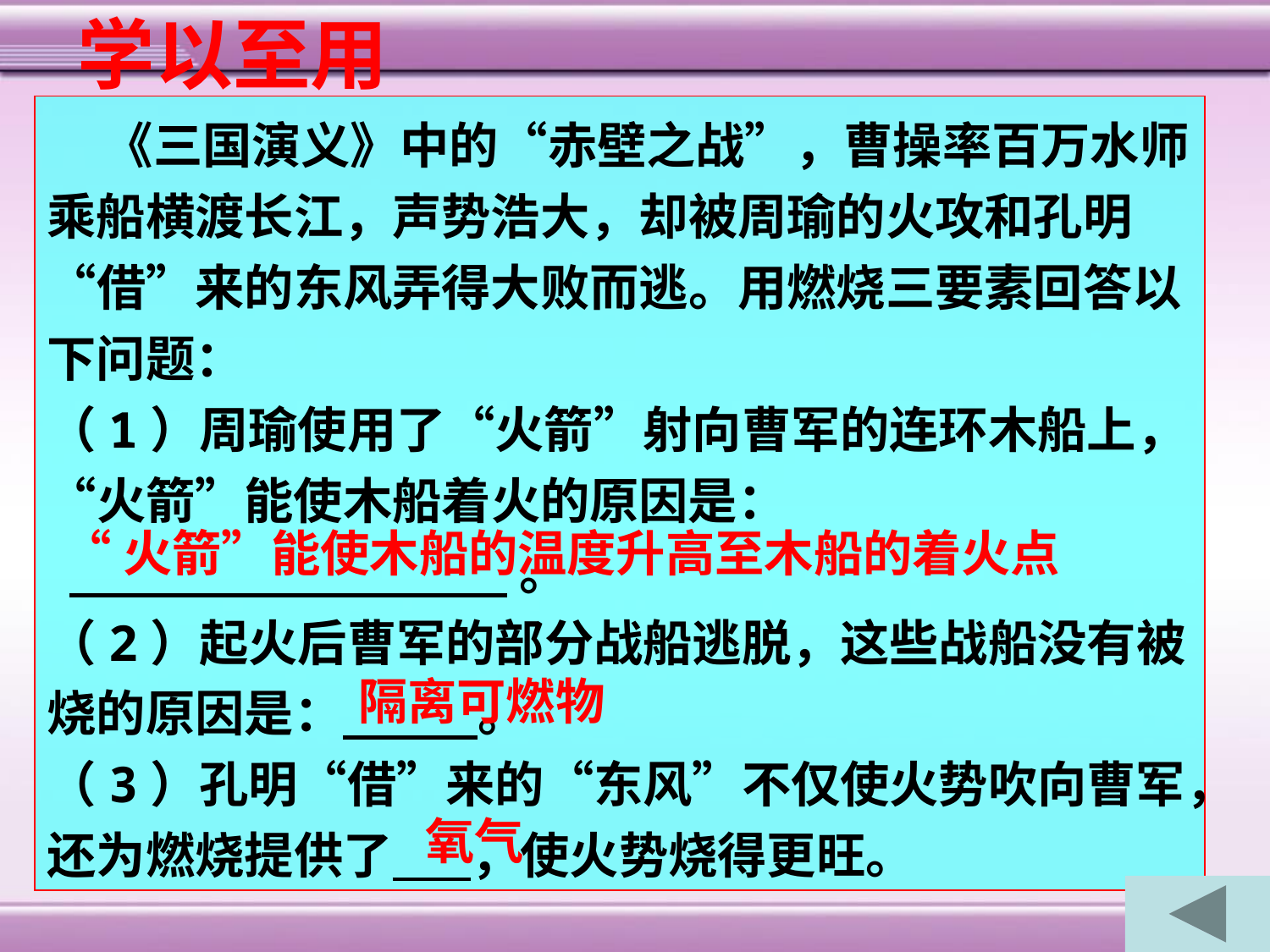

学以至用
    《三国演义》中的“赤壁之战”，曹操率百万水师乘船横渡长江，声势浩大，却被周瑜的火攻和孔明“借”来的东风弄得大败而逃。用燃烧三要素回答以下问题：
（1）周瑜使用了“火箭”射向曹军的连环木船上，“火箭”能使木船着火的原因是：
                                         。
（2）起火后曹军的部分战船逃脱，这些战船没有被烧的原因是：            。
（3）孔明“借”来的“东风”不仅使火势吹向曹军，还为燃烧提供了       ，使火势烧得更旺。
“火箭”能使木船的温度升高至木船的着火点
隔离可燃物
氧气

19